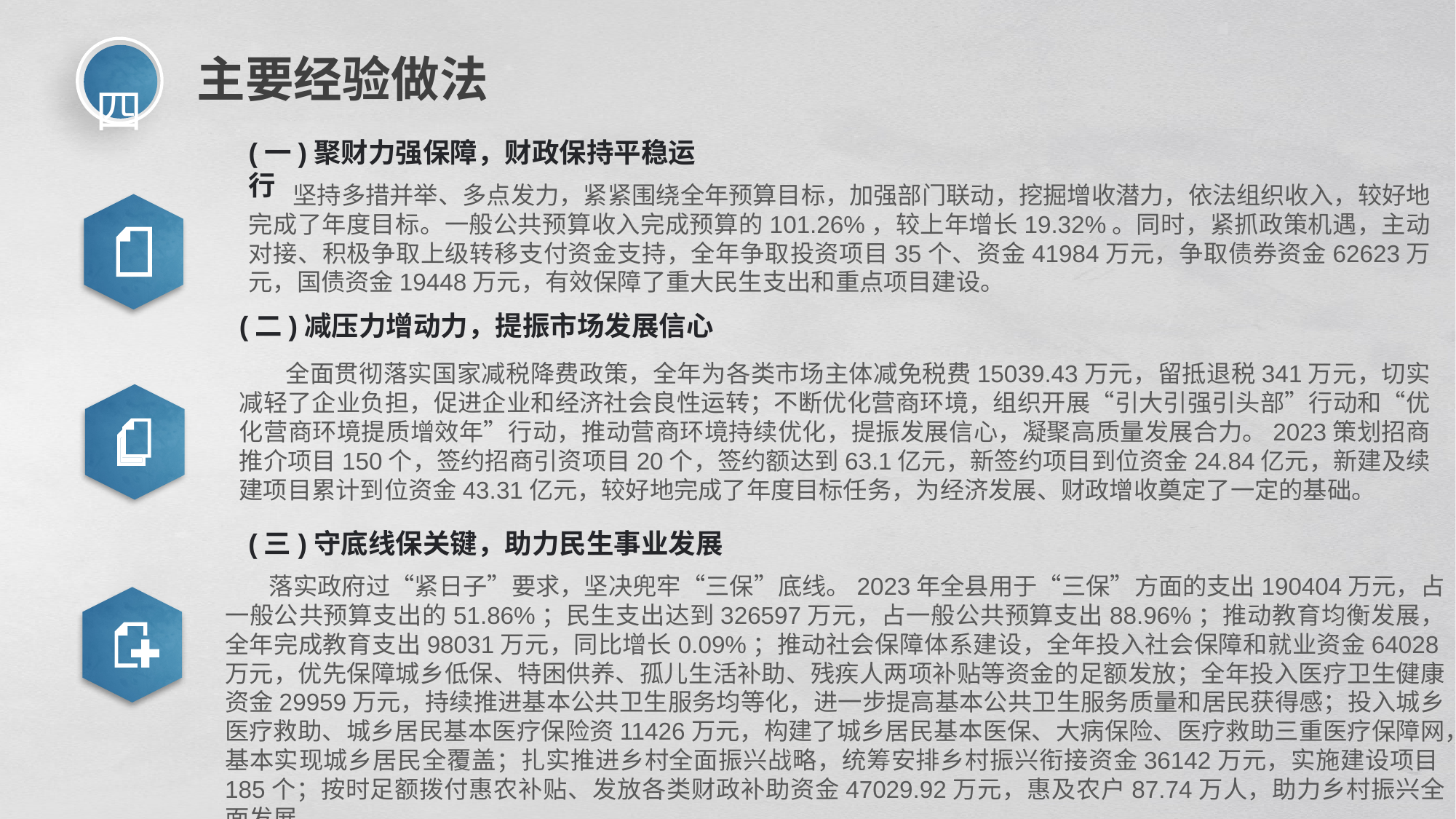

四

主要经验做法
(一)聚财力强保障，财政保持平稳运行
       坚持多措并举、多点发力，紧紧围绕全年预算目标，加强部门联动，挖掘增收潜力，依法组织收入，较好地完成了年度目标。一般公共预算收入完成预算的101.26%，较上年增长19.32%。同时，紧抓政策机遇，主动对接、积极争取上级转移支付资金支持，全年争取投资项目35个、资金41984万元，争取债券资金62623万元，国债资金19448万元，有效保障了重大民生支出和重点项目建设。

(二)减压力增动力，提振市场发展信心
       全面贯彻落实国家减税降费政策，全年为各类市场主体减免税费15039.43万元，留抵退税341万元，切实减轻了企业负担，促进企业和经济社会良性运转；不断优化营商环境，组织开展“引大引强引头部”行动和“优化营商环境提质增效年”行动，推动营商环境持续优化，提振发展信心，凝聚高质量发展合力。2023策划招商推介项目150个，签约招商引资项目20个，签约额达到63.1亿元，新签约项目到位资金24.84亿元，新建及续建项目累计到位资金43.31亿元，较好地完成了年度目标任务，为经济发展、财政增收奠定了一定的基础。

(三)守底线保关键，助力民生事业发展
       落实政府过“紧日子”要求，坚决兜牢“三保”底线。2023年全县用于“三保”方面的支出190404万元，占一般公共预算支出的51.86%；民生支出达到326597万元，占一般公共预算支出88.96%；推动教育均衡发展，全年完成教育支出98031万元，同比增长0.09%；推动社会保障体系建设，全年投入社会保障和就业资金64028万元，优先保障城乡低保、特困供养、孤儿生活补助、残疾人两项补贴等资金的足额发放；全年投入医疗卫生健康资金29959万元，持续推进基本公共卫生服务均等化，进一步提高基本公共卫生服务质量和居民获得感；投入城乡医疗救助、城乡居民基本医疗保险资11426万元，构建了城乡居民基本医保、大病保险、医疗救助三重医疗保障网，基本实现城乡居民全覆盖；扎实推进乡村全面振兴战略，统筹安排乡村振兴衔接资金36142万元，实施建设项目185个；按时足额拨付惠农补贴、发放各类财政补助资金47029.92万元，惠及农户87.74万人，助力乡村振兴全面发展。